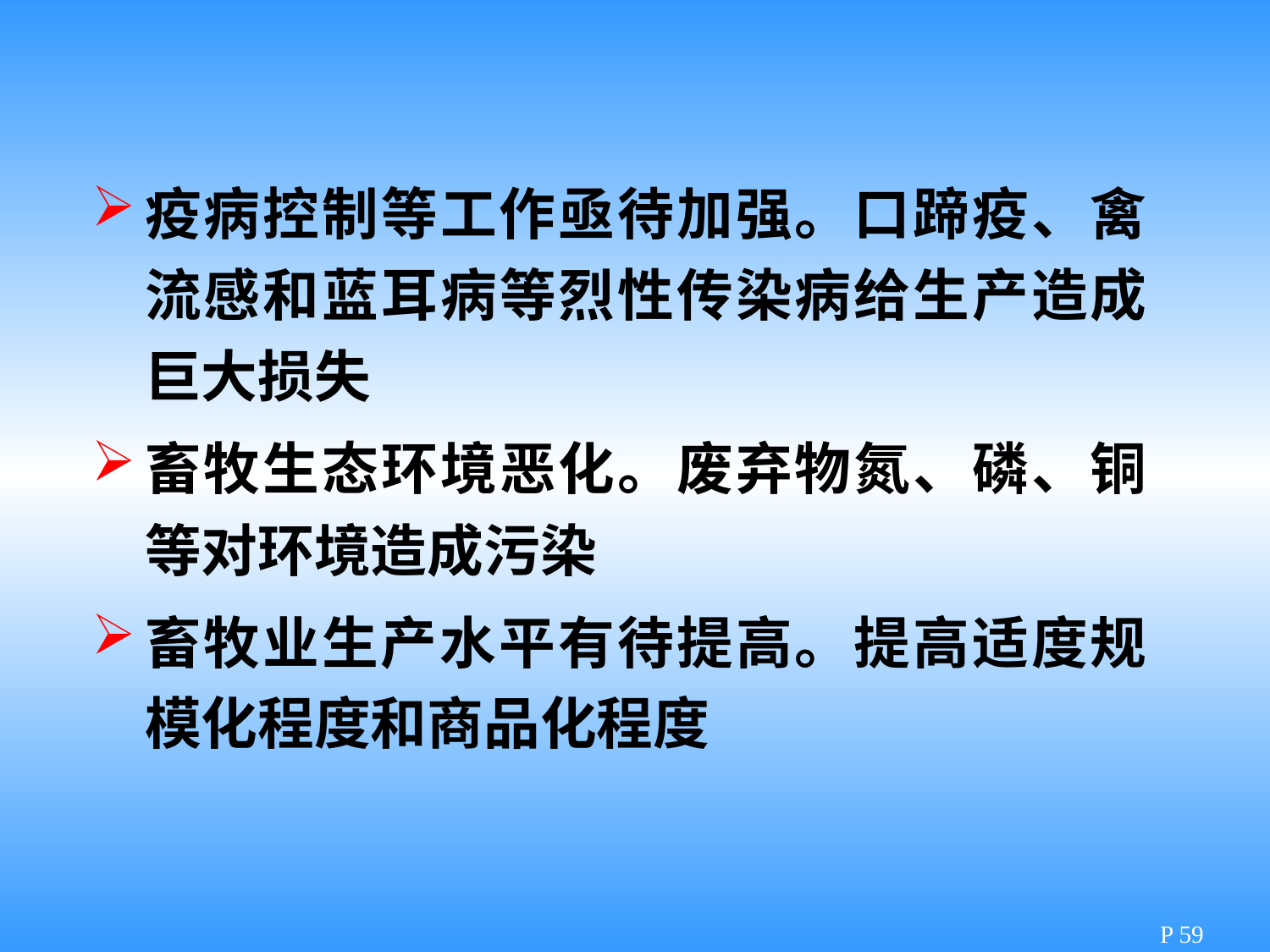

疫病控制等工作亟待加强。口蹄疫、禽流感和蓝耳病等烈性传染病给生产造成巨大损失
畜牧生态环境恶化。废弃物氮、磷、铜等对环境造成污染
畜牧业生产水平有待提高。提高适度规模化程度和商品化程度
P 59